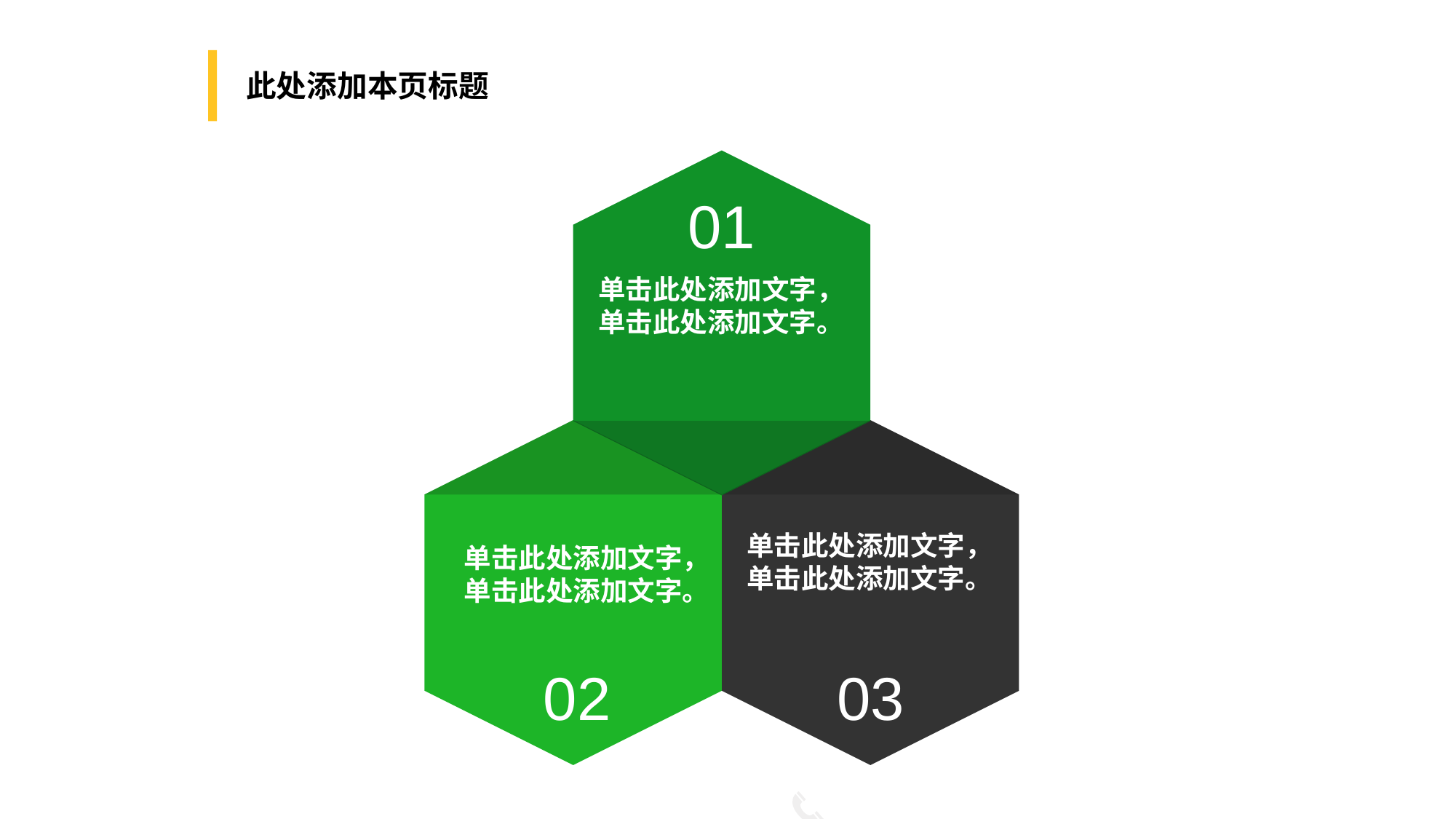

此处添加本页标题

01
单击此处添加文字，单击此处添加文字。

单击此处添加文字，单击此处添加文字。
单击此处添加文字，单击此处添加文字。
02
03